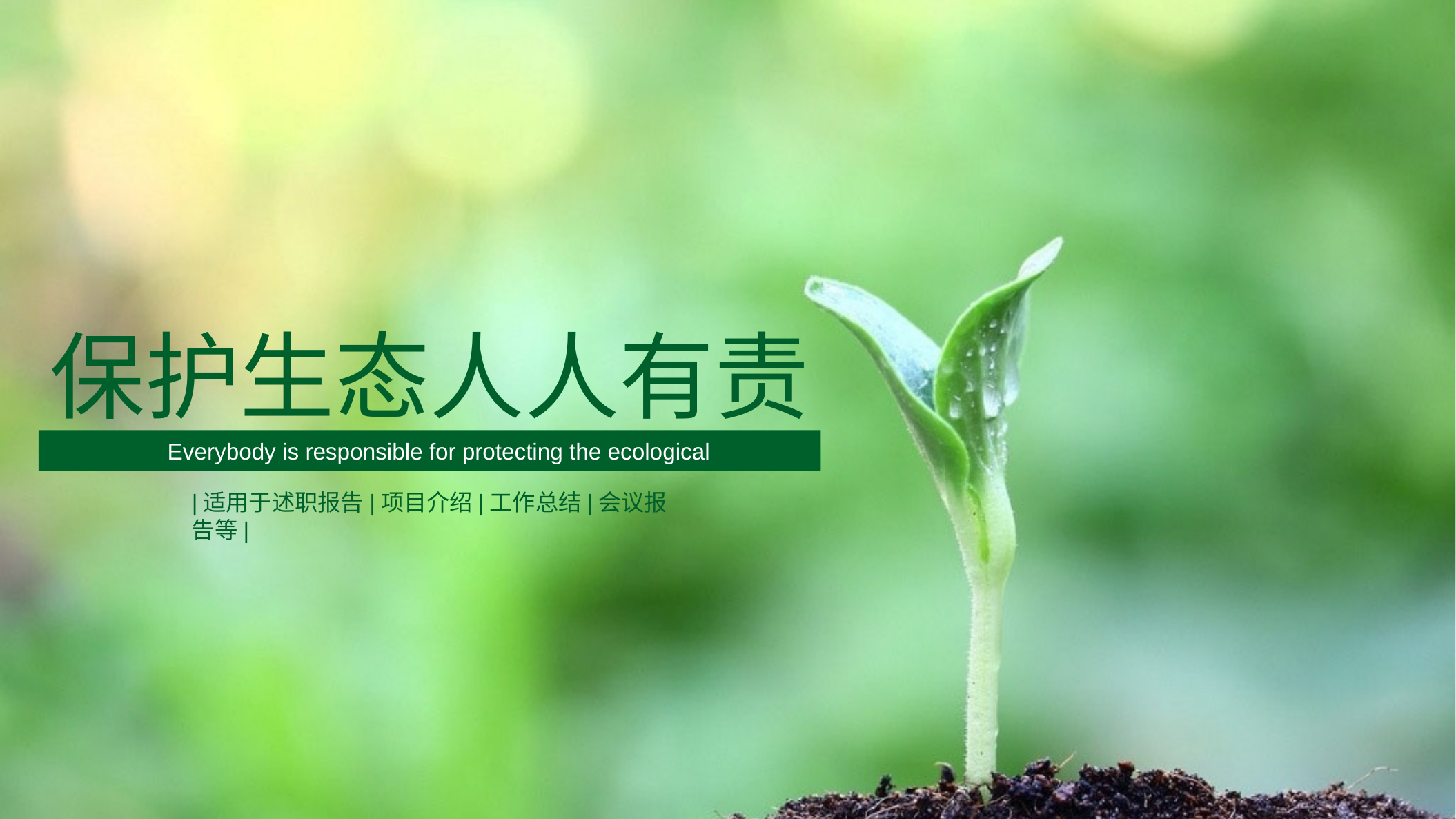

保护生态人人有责

Everybody is responsible for protecting the ecological
|适用于述职报告|项目介绍|工作总结|会议报告等|